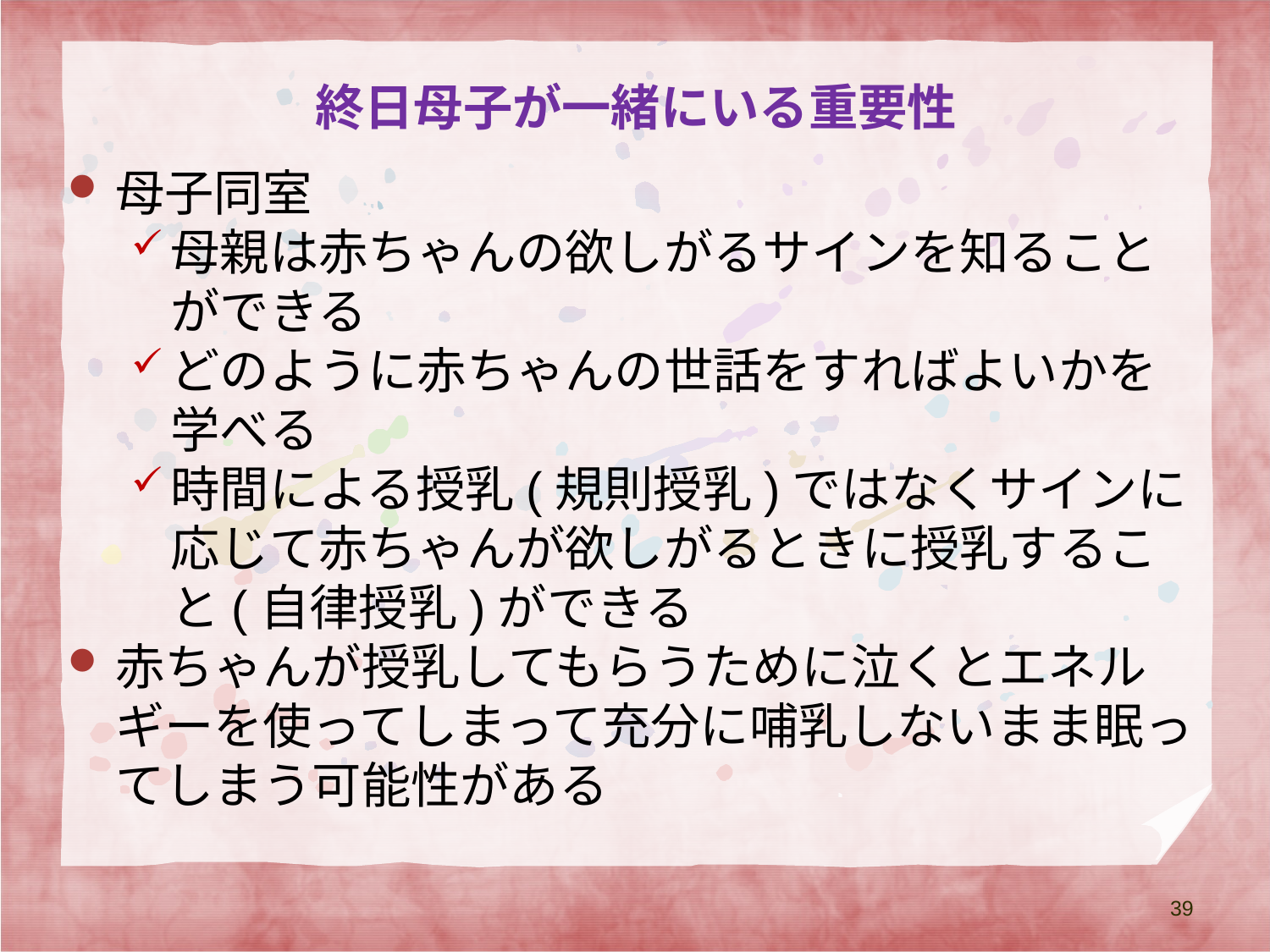

# 終日母子が一緒にいる重要性
母子同室
母親は赤ちゃんの欲しがるサインを知ることができる
どのように赤ちゃんの世話をすればよいかを学べる
時間による授乳(規則授乳)ではなくサインに応じて赤ちゃんが欲しがるときに授乳すること(自律授乳)ができる
赤ちゃんが授乳してもらうために泣くとエネルギーを使ってしまって充分に哺乳しないまま眠ってしまう可能性がある
39